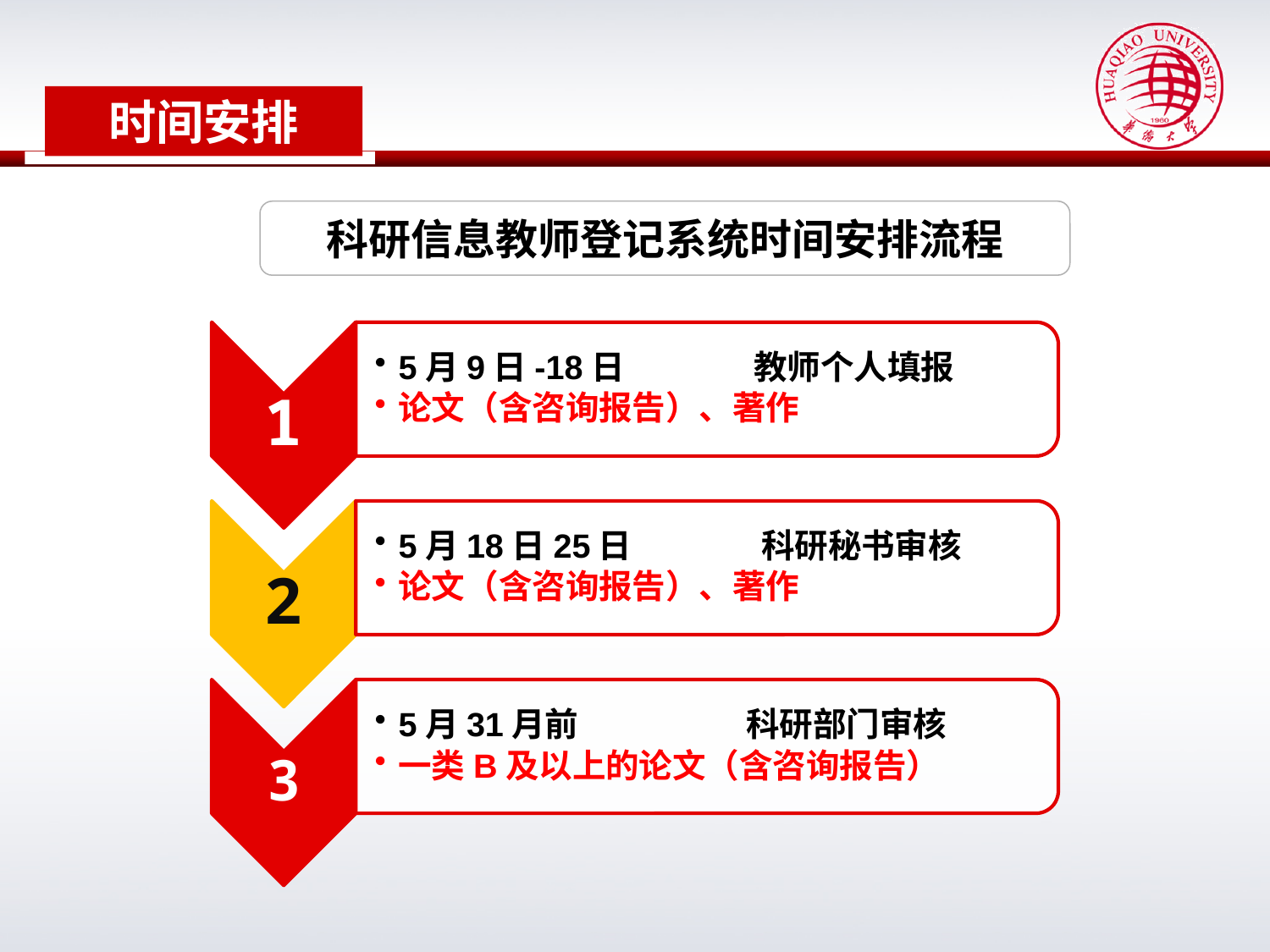

时间安排

科研信息教师登记系统时间安排流程
1
5月9日-18日                 教师个人填报
论文（含咨询报告）、著作
2
5月18日25日                 科研秘书审核
论文（含咨询报告）、著作
3
5月31月前                      科研部门审核
一类B及以上的论文（含咨询报告）